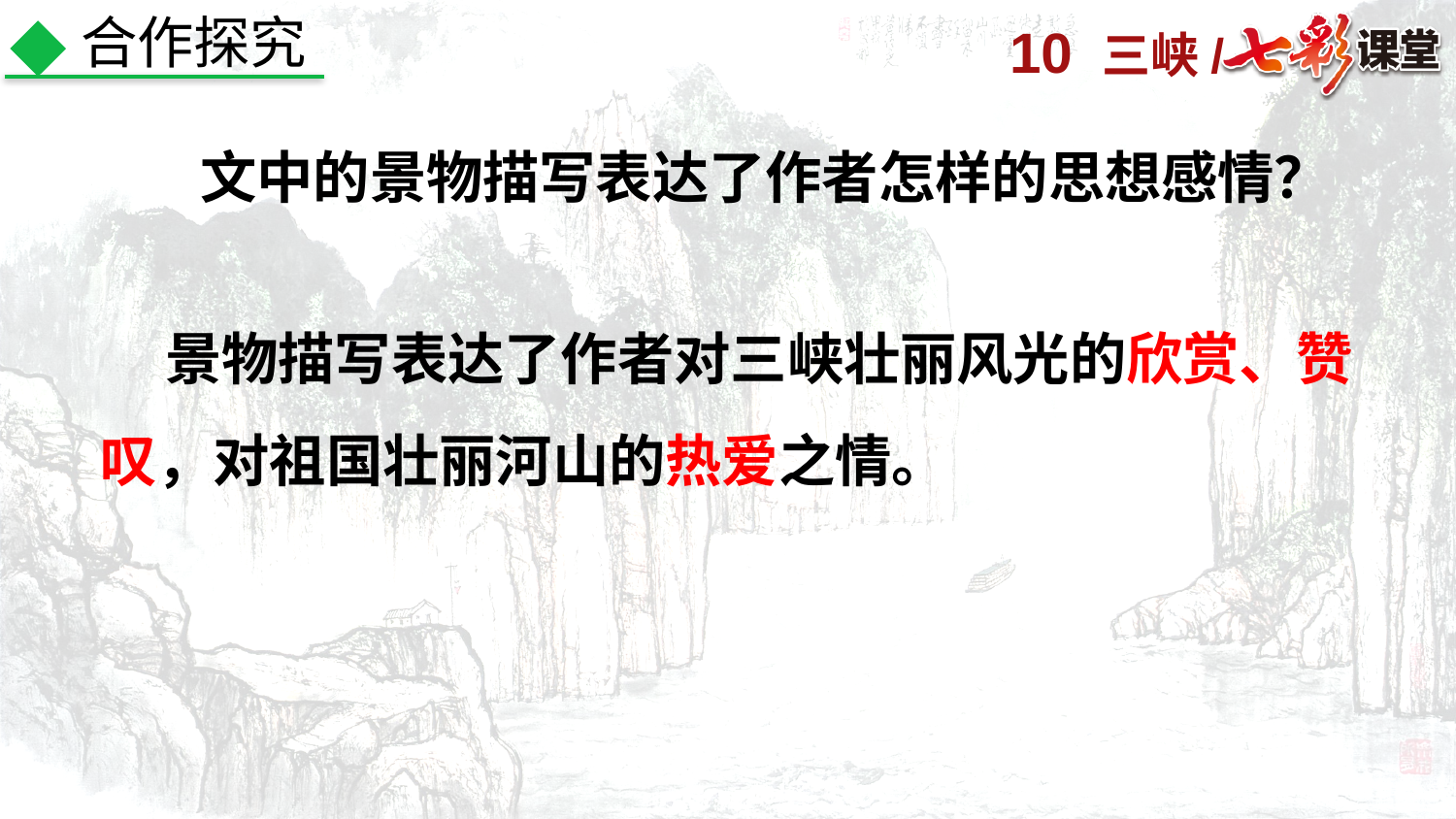

合作探究

文中的景物描写表达了作者怎样的思想感情？
    景物描写表达了作者对三峡壮丽风光的欣赏、赞叹，对祖国壮丽河山的热爱之情。